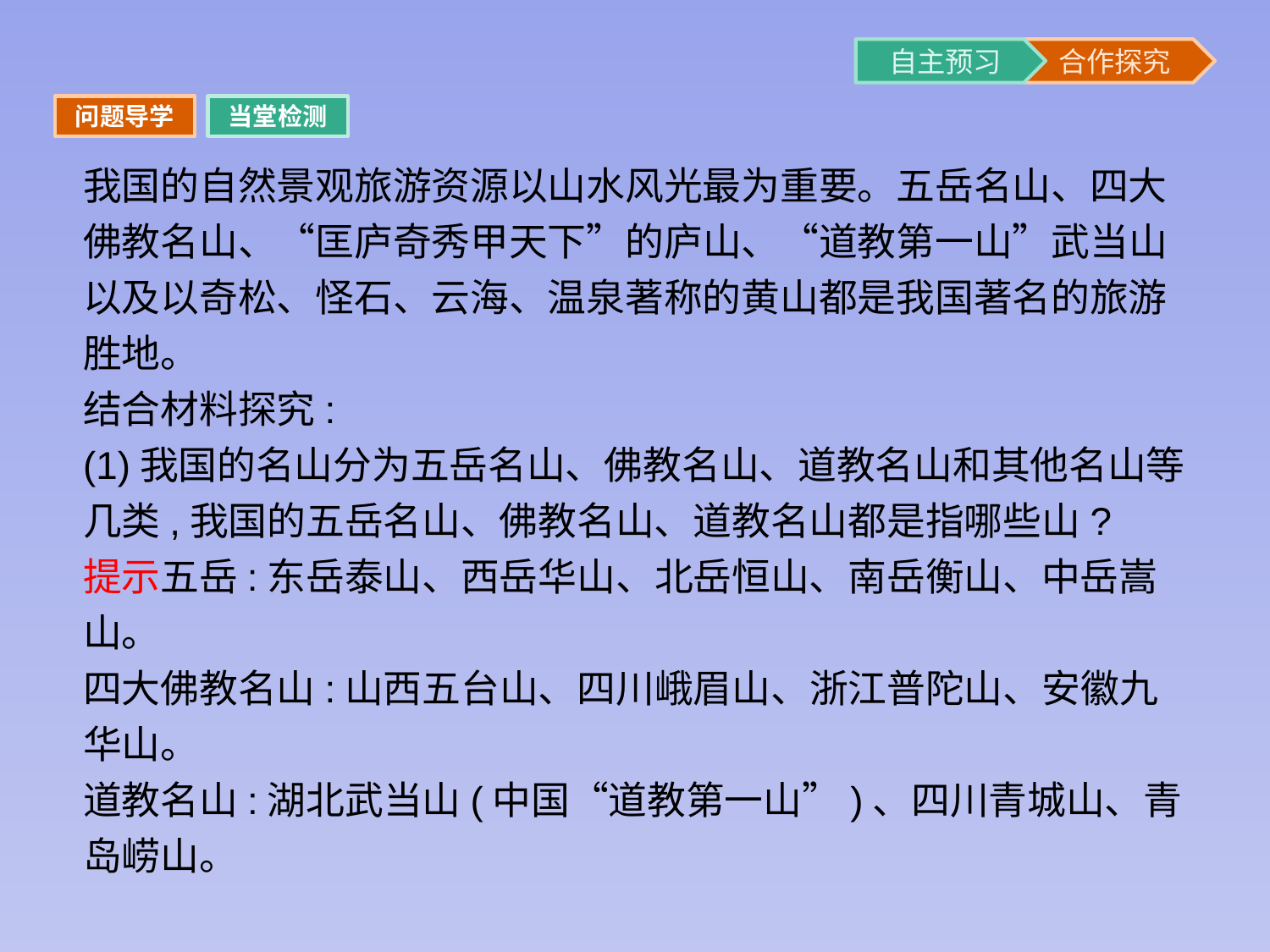

问题导学
当堂检测
我国的自然景观旅游资源以山水风光最为重要。五岳名山、四大佛教名山、“匡庐奇秀甲天下”的庐山、“道教第一山”武当山以及以奇松、怪石、云海、温泉著称的黄山都是我国著名的旅游胜地。
结合材料探究:
(1)我国的名山分为五岳名山、佛教名山、道教名山和其他名山等几类,我国的五岳名山、佛教名山、道教名山都是指哪些山?
提示五岳:东岳泰山、西岳华山、北岳恒山、南岳衡山、中岳嵩山。
四大佛教名山:山西五台山、四川峨眉山、浙江普陀山、安徽九华山。
道教名山:湖北武当山(中国“道教第一山”)、四川青城山、青岛崂山。